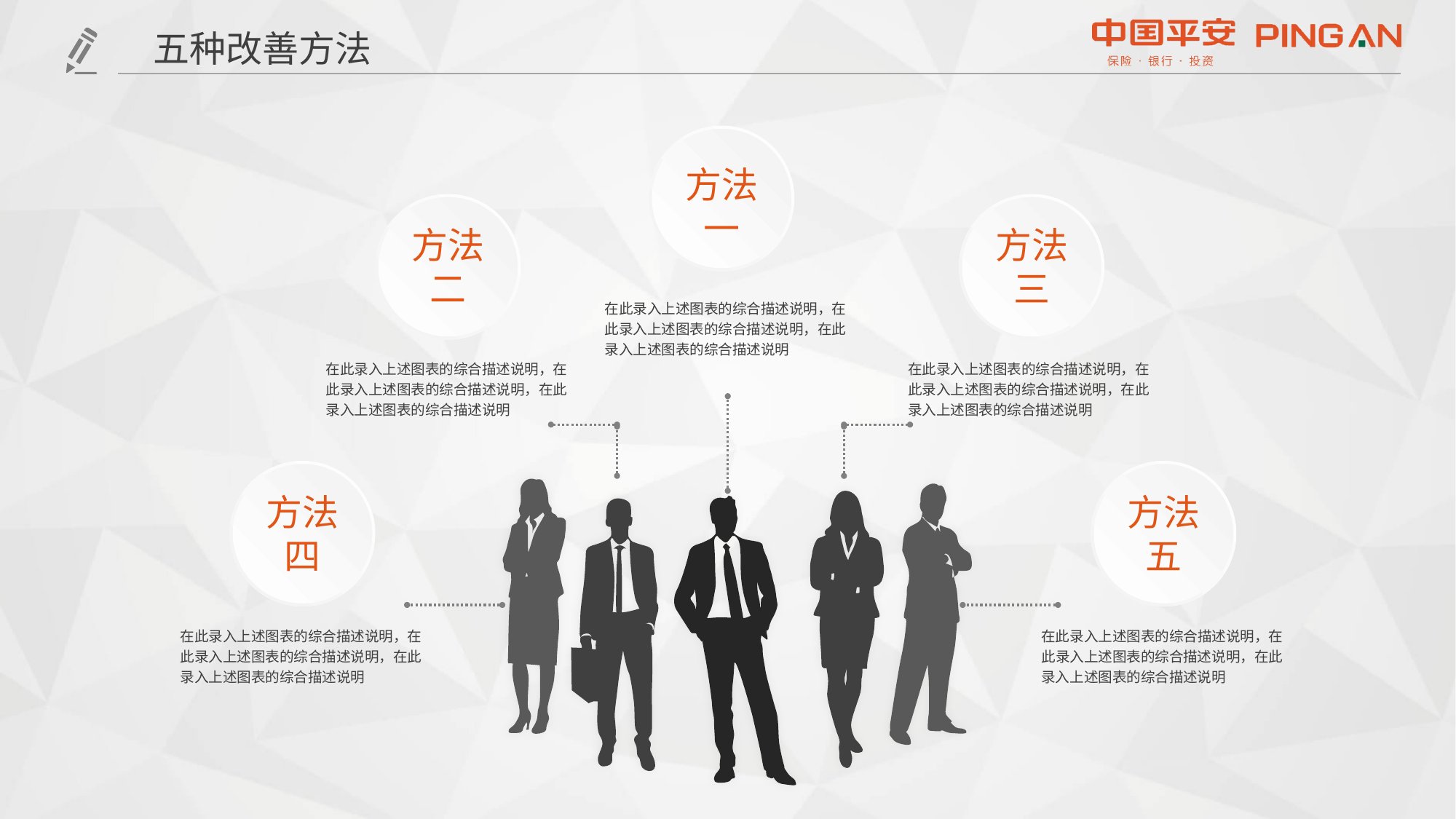

五种改善方法

方法
一

方法
二
方法
三
在此录入上述图表的综合描述说明，在此录入上述图表的综合描述说明，在此录入上述图表的综合描述说明
在此录入上述图表的综合描述说明，在此录入上述图表的综合描述说明，在此录入上述图表的综合描述说明
在此录入上述图表的综合描述说明，在此录入上述图表的综合描述说明，在此录入上述图表的综合描述说明

方法
四
方法
五

在此录入上述图表的综合描述说明，在此录入上述图表的综合描述说明，在此录入上述图表的综合描述说明
在此录入上述图表的综合描述说明，在此录入上述图表的综合描述说明，在此录入上述图表的综合描述说明